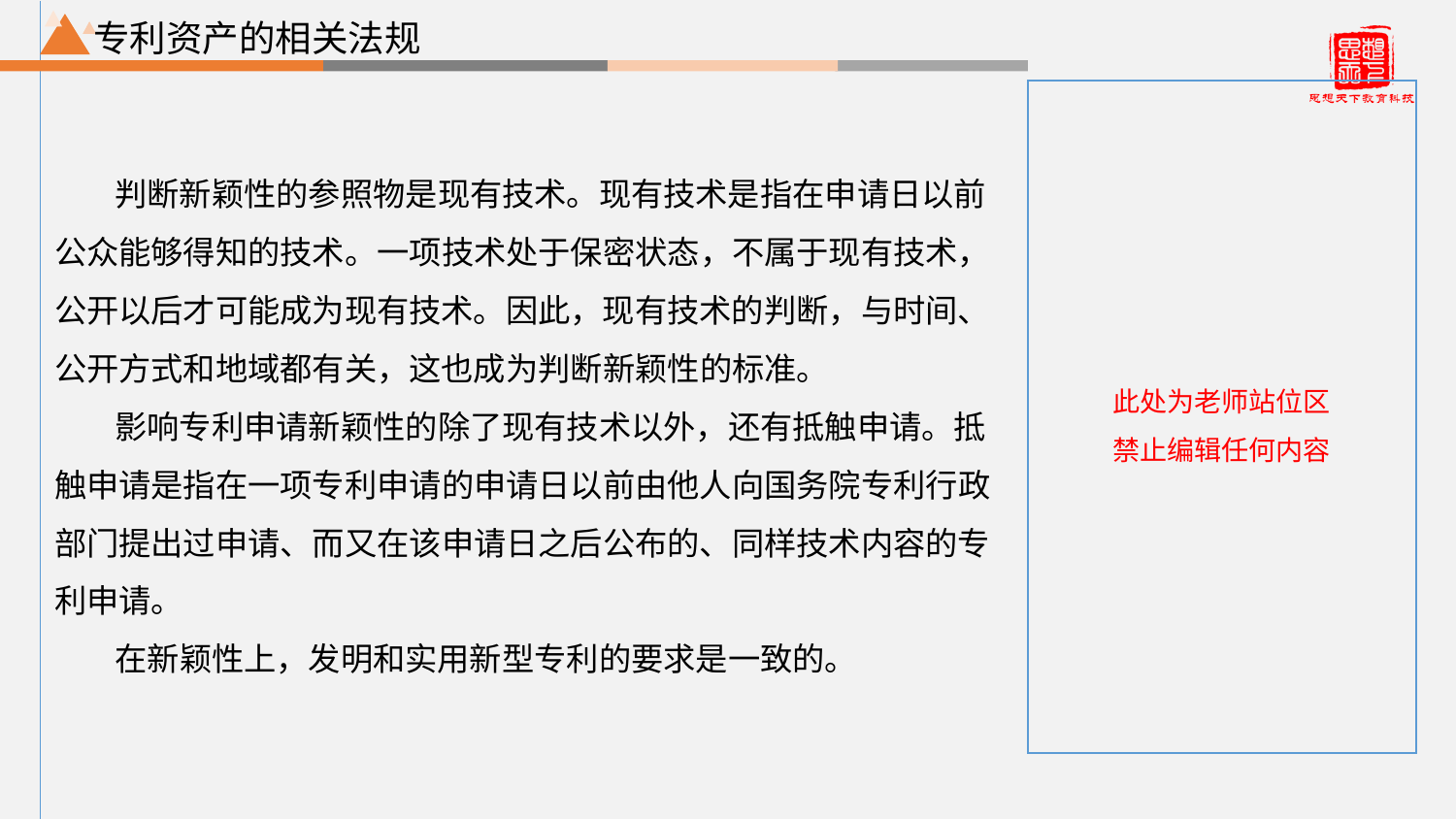

专利资产的相关法规
判断新颖性的参照物是现有技术。现有技术是指在申请日以前公众能够得知的技术。一项技术处于保密状态，不属于现有技术，公开以后才可能成为现有技术。因此，现有技术的判断，与时间、公开方式和地域都有关，这也成为判断新颖性的标准。
影响专利申请新颖性的除了现有技术以外，还有抵触申请。抵触申请是指在一项专利申请的申请日以前由他人向国务院专利行政部门提出过申请、而又在该申请日之后公布的、同样技术内容的专利申请。
在新颖性上，发明和实用新型专利的要求是一致的。
16